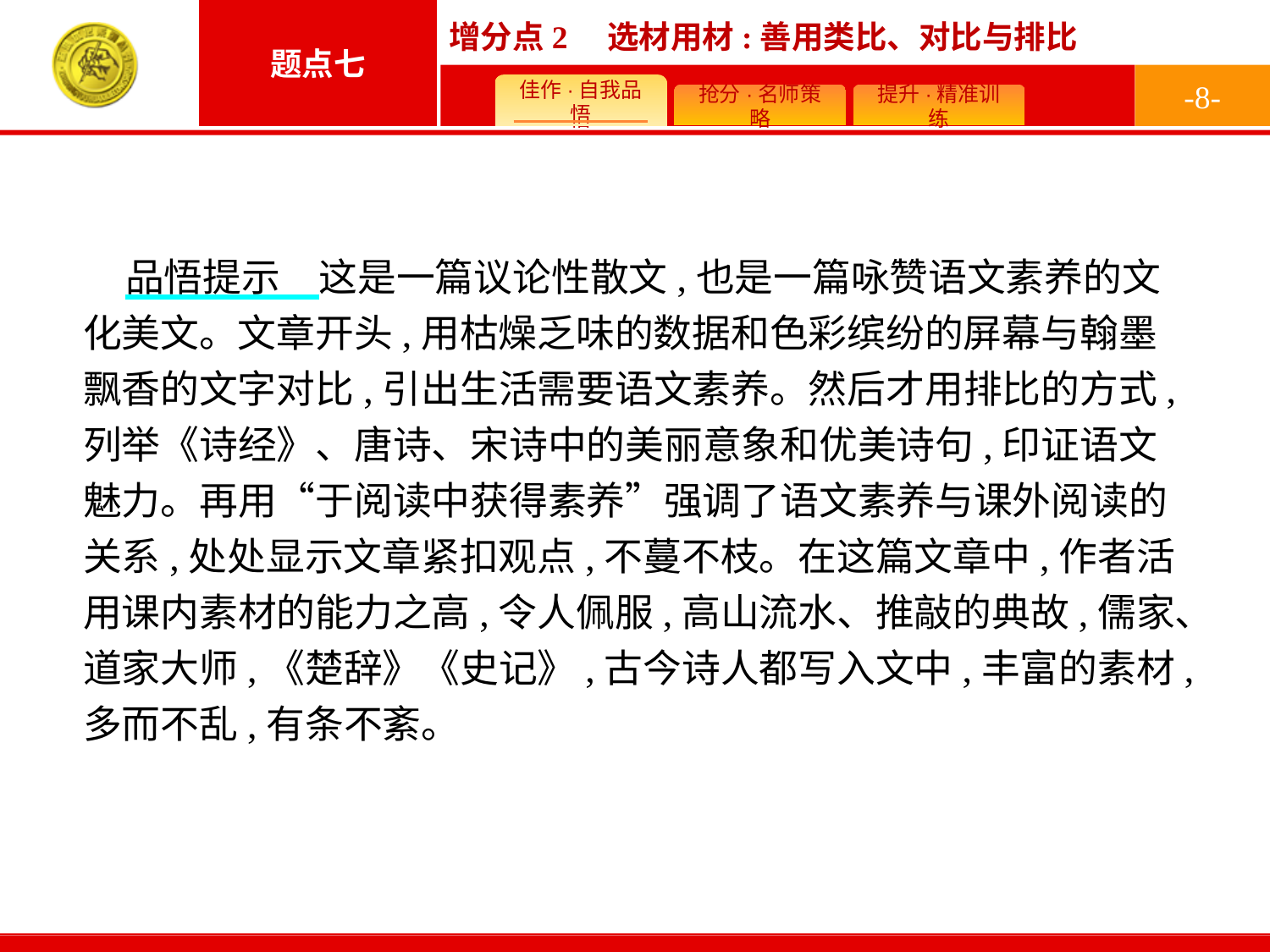

-8-
品悟提示　这是一篇议论性散文,也是一篇咏赞语文素养的文化美文。文章开头,用枯燥乏味的数据和色彩缤纷的屏幕与翰墨飘香的文字对比,引出生活需要语文素养。然后才用排比的方式,列举《诗经》、唐诗、宋诗中的美丽意象和优美诗句,印证语文魅力。再用“于阅读中获得素养”强调了语文素养与课外阅读的关系,处处显示文章紧扣观点,不蔓不枝。在这篇文章中,作者活用课内素材的能力之高,令人佩服,高山流水、推敲的典故,儒家、道家大师,《楚辞》《史记》,古今诗人都写入文中,丰富的素材,多而不乱,有条不紊。